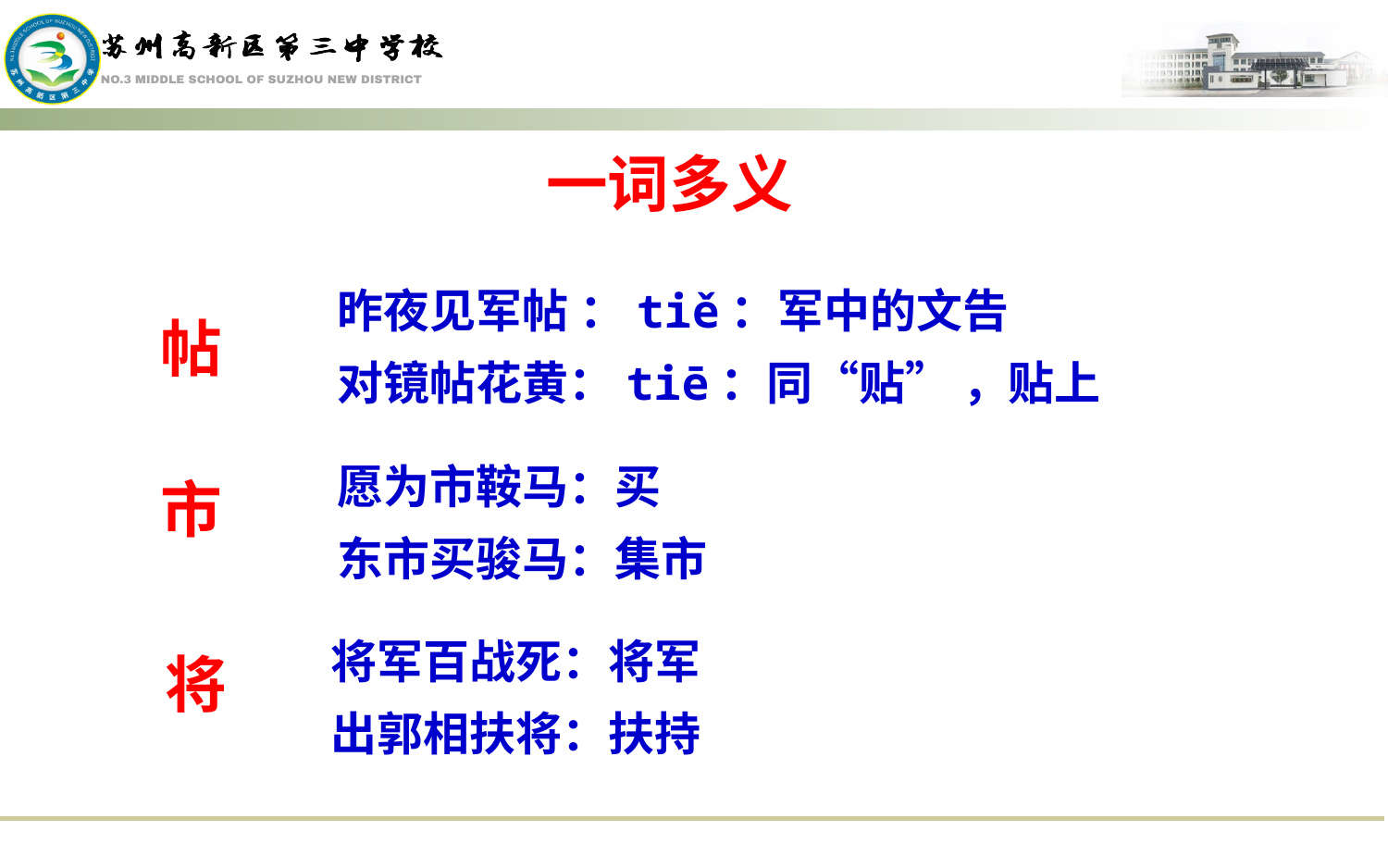

一词多义
昨夜见军帖 ：tiě：军中的文告
对镜帖花黄：tiē：同“贴” ，贴上
帖
愿为市鞍马：买
东市买骏马：集市
市
将军百战死：将军
出郭相扶将：扶持
将